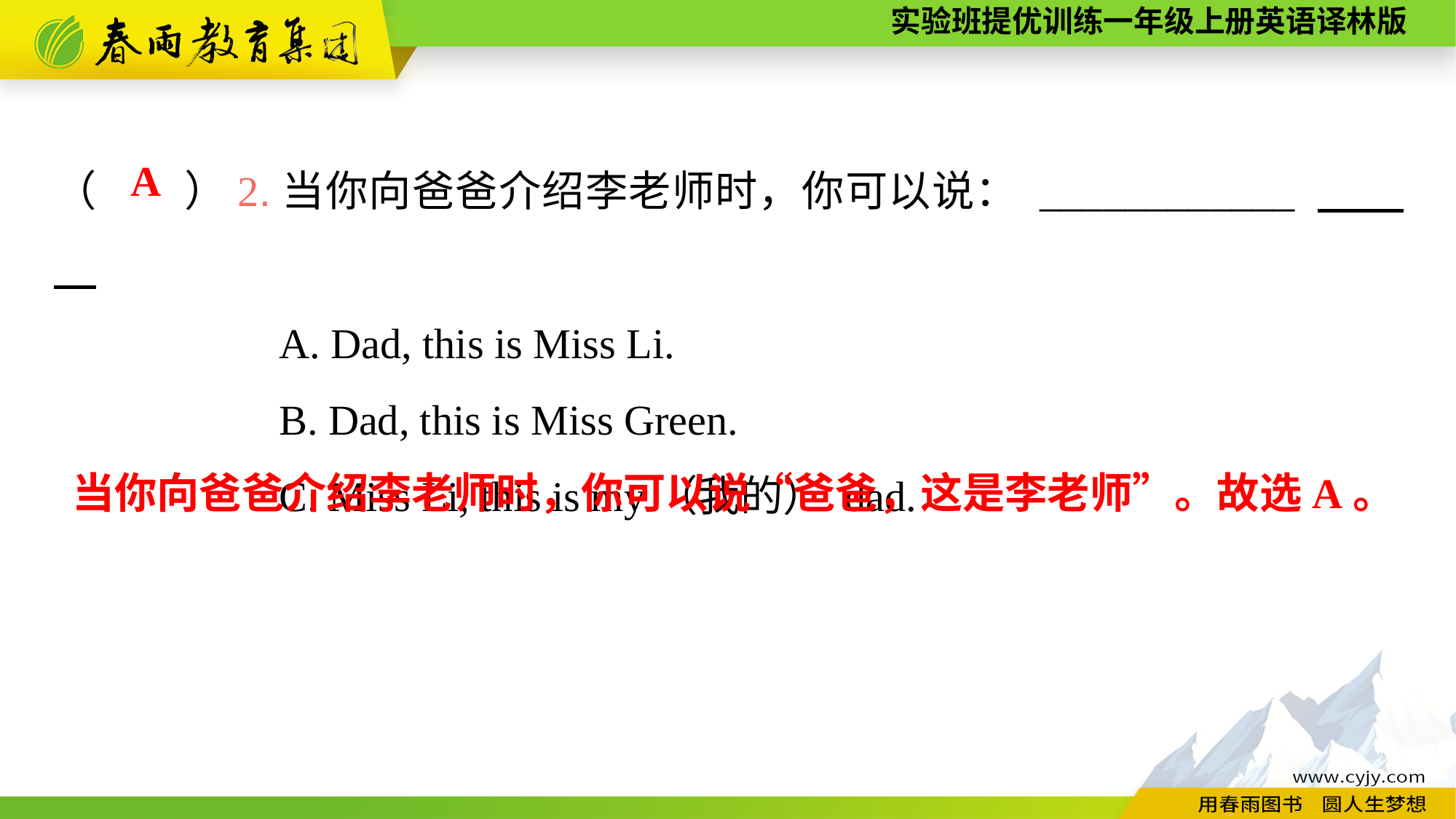

（　　）2.当你向爸爸介绍李老师时，你可以说： ____________
A. Dad, this is Miss Li.
B. Dad, this is Miss Green.
C. Miss Li, this is my（我的） dad.
A
当你向爸爸介绍李老师时，你可以说“爸爸，这是李老师”。故选A。